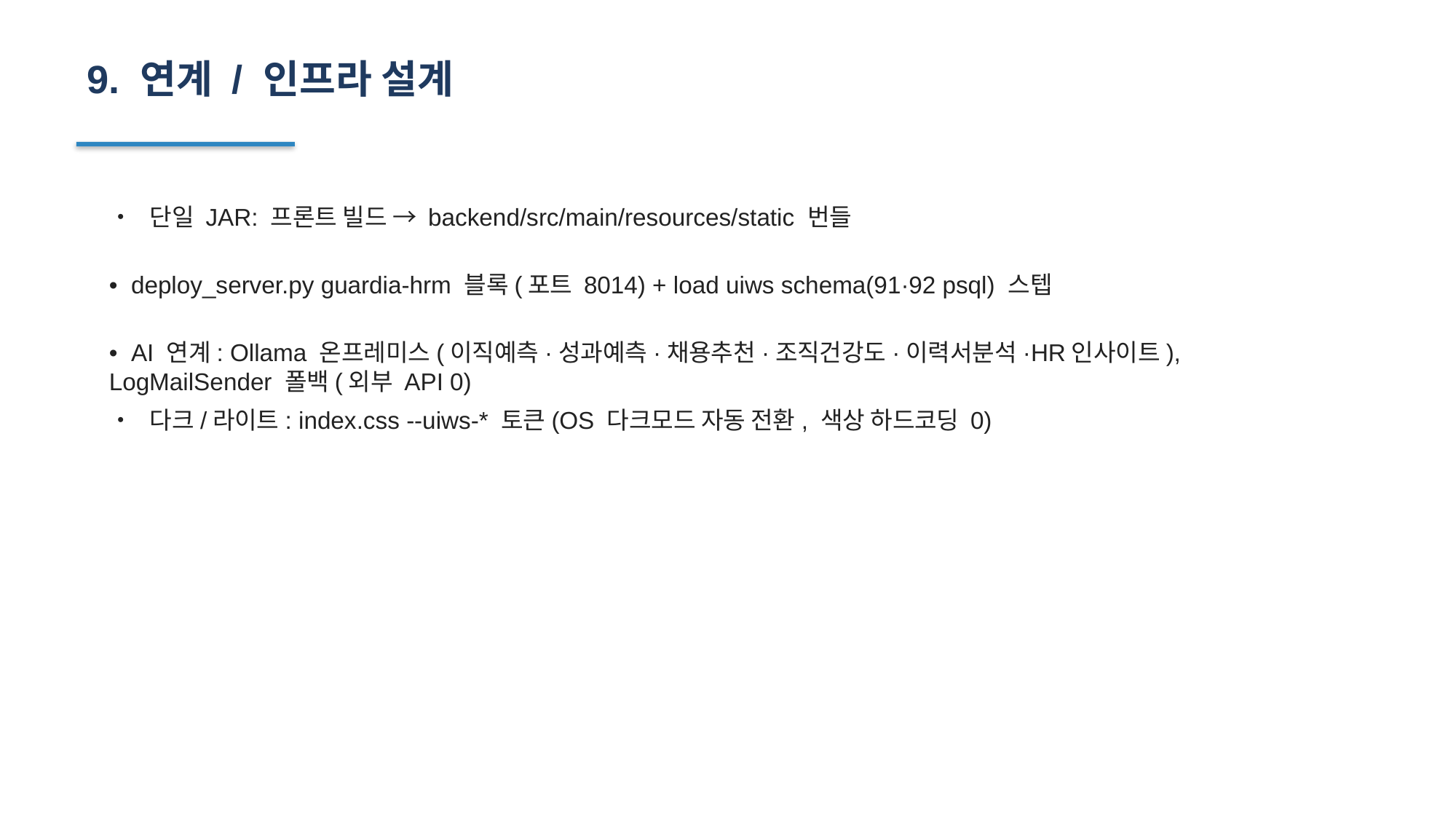

9. 연계 / 인프라 설계

•  단일 JAR: 프론트 빌드 → backend/src/main/resources/static 번들
•  deploy_server.py guardia-hrm 블록(포트 8014) + load uiws schema(91·92 psql) 스텝
•  AI 연계: Ollama 온프레미스(이직예측·성과예측·채용추천·조직건강도·이력서분석·HR인사이트), LogMailSender 폴백(외부 API 0)
•  다크/라이트: index.css --uiws-* 토큰(OS 다크모드 자동 전환, 색상 하드코딩 0)